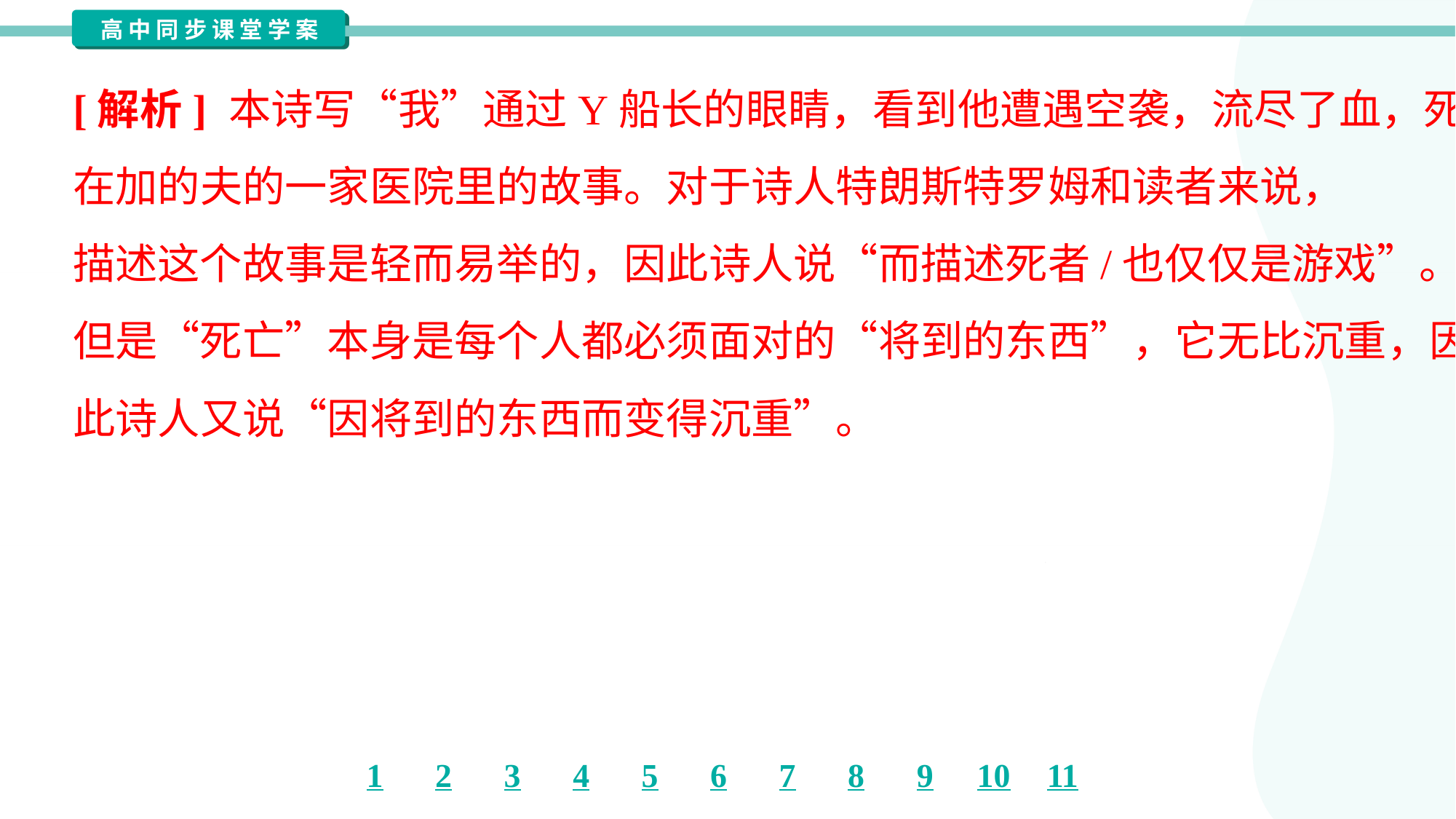

[解析] 本诗写“我”通过Y船长的眼睛，看到他遭遇空袭，流尽了血，死
在加的夫的一家医院里的故事。对于诗人特朗斯特罗姆和读者来说，
描述这个故事是轻而易举的，因此诗人说“而描述死者/也仅仅是游戏”。
但是“死亡”本身是每个人都必须面对的“将到的东西”，它无比沉重，因
此诗人又说“因将到的东西而变得沉重”。